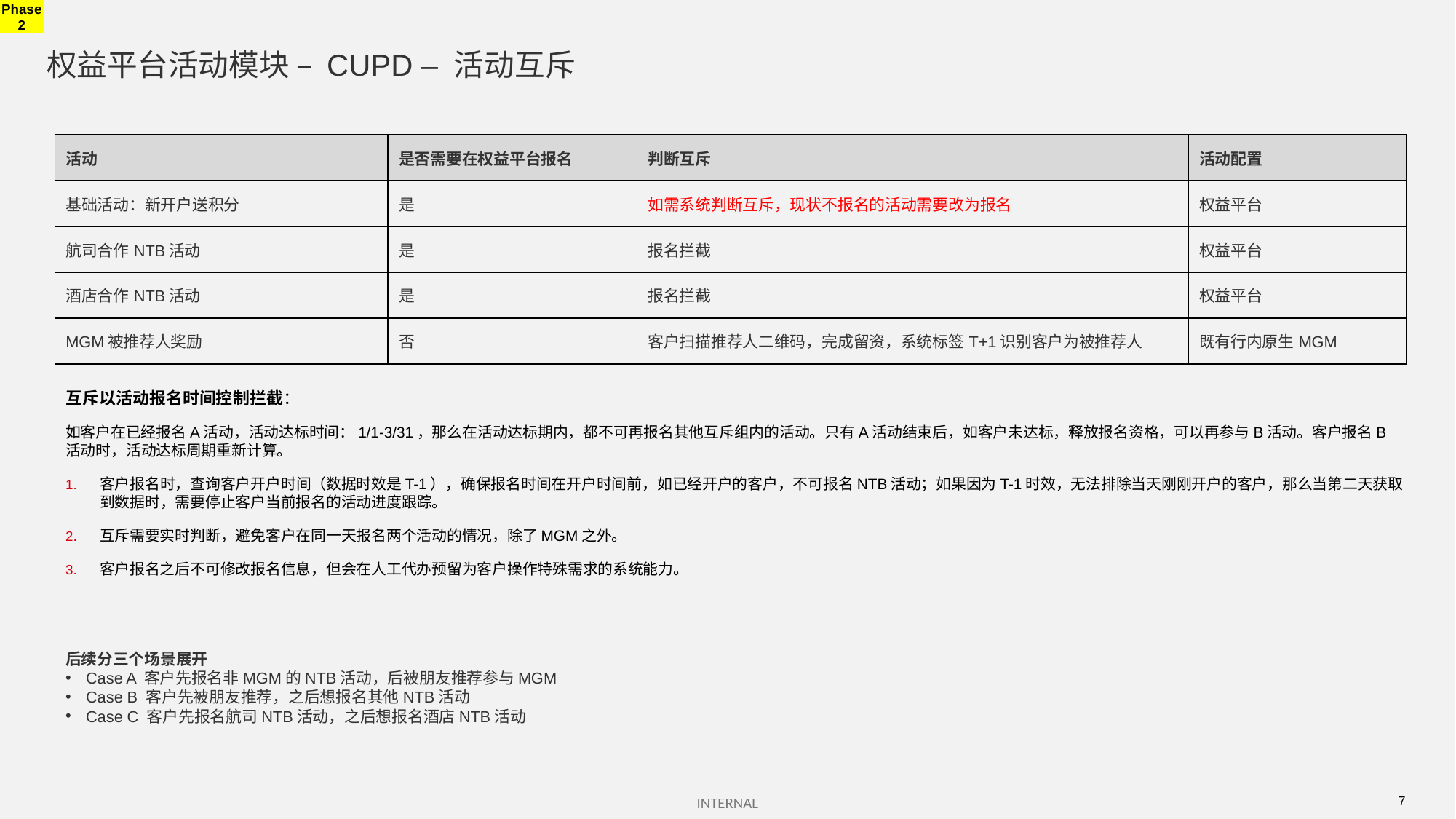

Phase 2
# 权益平台活动模块 – CUPD – 活动互斥
| 活动 | 是否需要在权益平台报名 | 判断互斥 | 活动配置 |
| --- | --- | --- | --- |
| 基础活动：新开户送积分 | 是 | 如需系统判断互斥，现状不报名的活动需要改为报名 | 权益平台 |
| 航司合作NTB活动 | 是 | 报名拦截 | 权益平台 |
| 酒店合作NTB活动 | 是 | 报名拦截 | 权益平台 |
| MGM被推荐人奖励 | 否 | 客户扫描推荐人二维码，完成留资，系统标签T+1识别客户为被推荐人 | 既有行内原生MGM |
互斥以活动报名时间控制拦截：
如客户在已经报名A活动，活动达标时间：1/1-3/31，那么在活动达标期内，都不可再报名其他互斥组内的活动。只有A活动结束后，如客户未达标，释放报名资格，可以再参与B活动。客户报名B活动时，活动达标周期重新计算。
客户报名时，查询客户开户时间（数据时效是T-1），确保报名时间在开户时间前，如已经开户的客户，不可报名NTB活动；如果因为T-1时效，无法排除当天刚刚开户的客户，那么当第二天获取到数据时，需要停止客户当前报名的活动进度跟踪。
互斥需要实时判断，避免客户在同一天报名两个活动的情况，除了MGM之外。
客户报名之后不可修改报名信息，但会在人工代办预留为客户操作特殊需求的系统能力。
后续分三个场景展开
Case A 客户先报名非MGM的NTB活动，后被朋友推荐参与MGM
Case B 客户先被朋友推荐，之后想报名其他NTB活动
Case C 客户先报名航司NTB活动，之后想报名酒店NTB活动